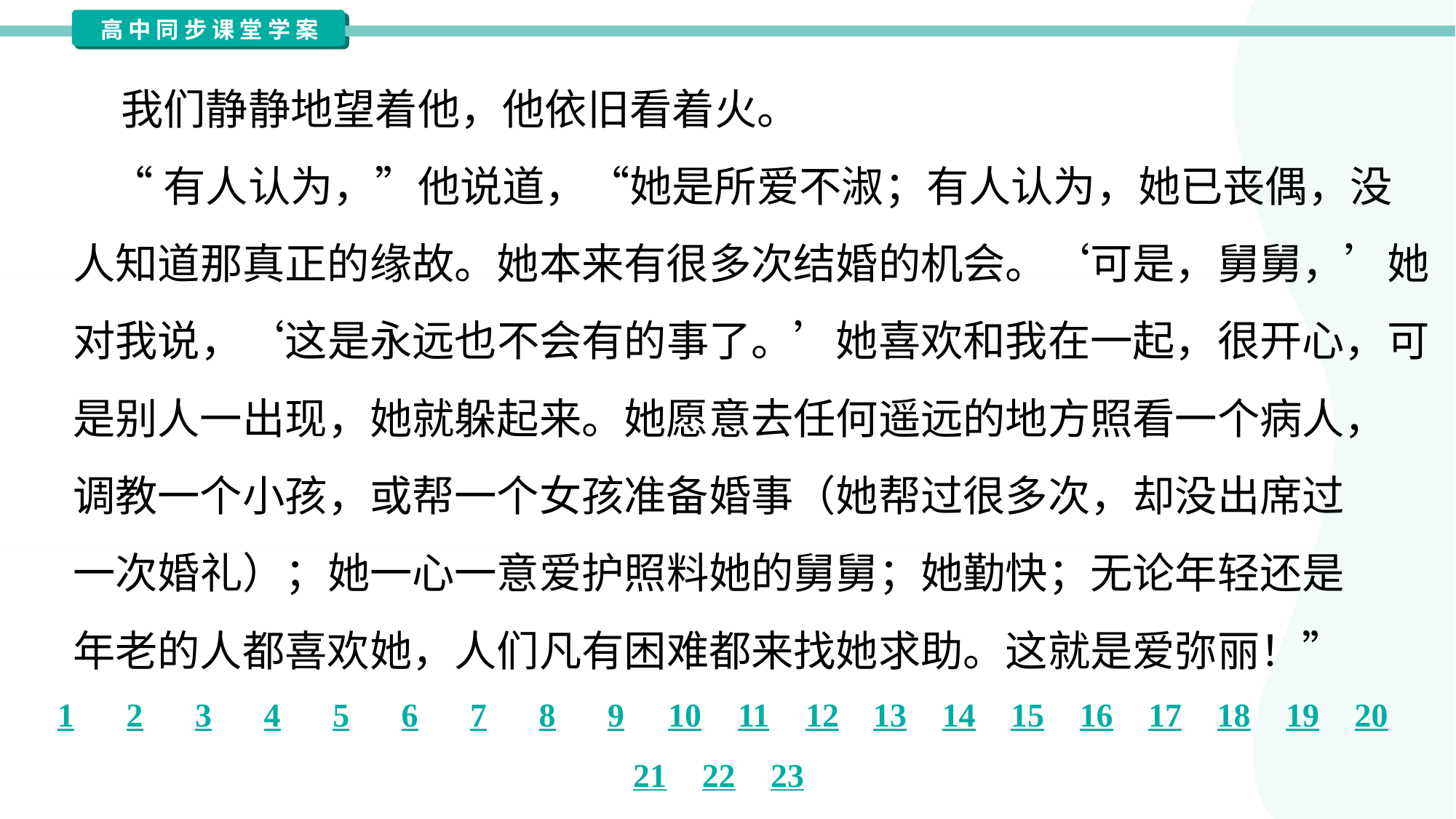

我们静静地望着他，他依旧看着火。
    “有人认为，”他说道，“她是所爱不淑；有人认为，她已丧偶，没
人知道那真正的缘故。她本来有很多次结婚的机会。‘可是，舅舅，’她
对我说，‘这是永远也不会有的事了。’她喜欢和我在一起，很开心，可
是别人一出现，她就躲起来。她愿意去任何遥远的地方照看一个病人，
调教一个小孩，或帮一个女孩准备婚事（她帮过很多次，却没出席过
一次婚礼）；她一心一意爱护照料她的舅舅；她勤快；无论年轻还是
年老的人都喜欢她，人们凡有困难都来找她求助。这就是爱弥丽！”